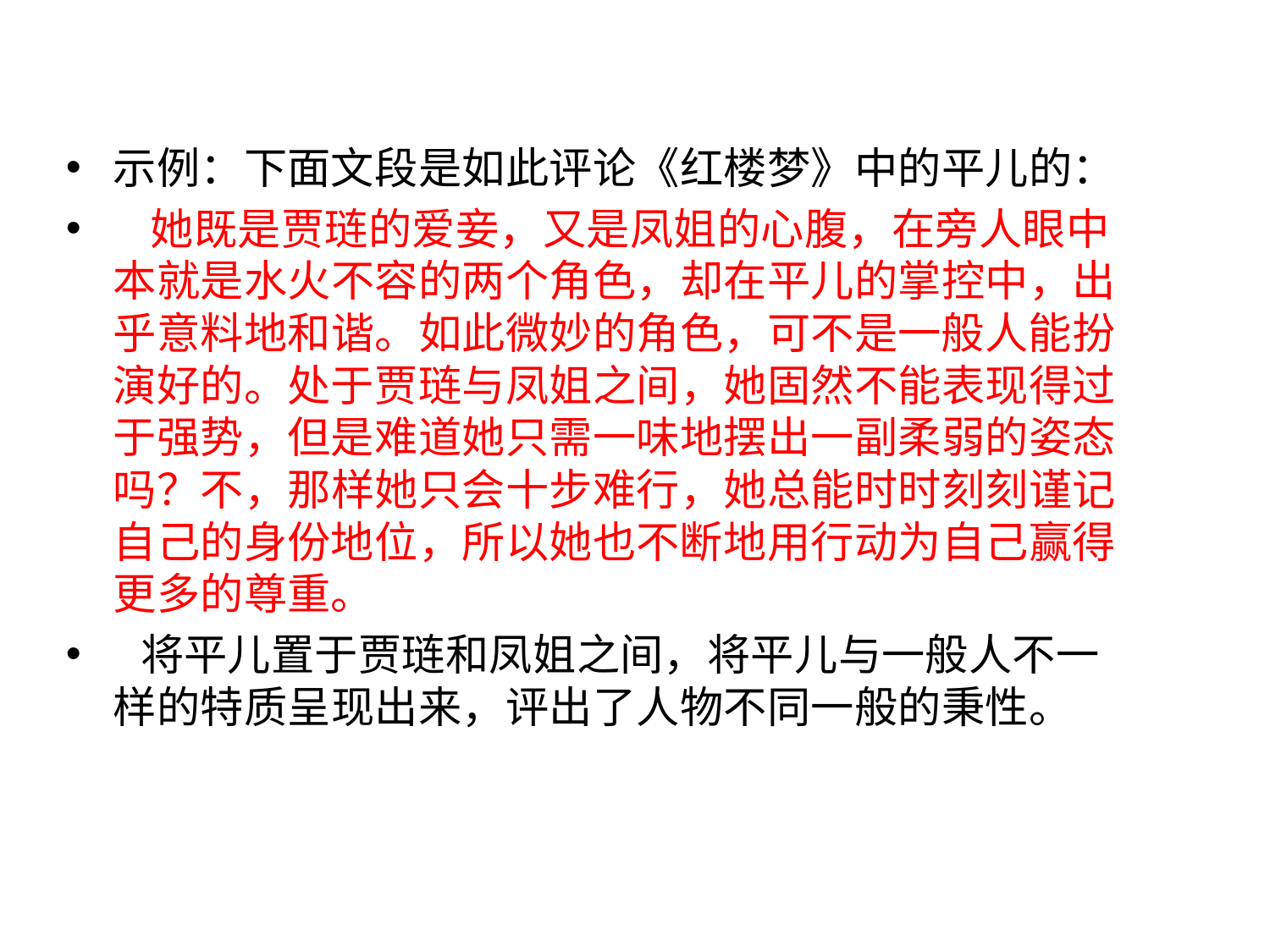

示例：下面文段是如此评论《红楼梦》中的平儿的：
   她既是贾琏的爱妾，又是凤姐的心腹，在旁人眼中本就是水火不容的两个角色，却在平儿的掌控中，出乎意料地和谐。如此微妙的角色，可不是一般人能扮演好的。处于贾琏与凤姐之间，她固然不能表现得过于强势，但是难道她只需一味地摆出一副柔弱的姿态吗？不，那样她只会十步难行，她总能时时刻刻谨记自己的身份地位，所以她也不断地用行动为自己赢得更多的尊重。
  将平儿置于贾琏和凤姐之间，将平儿与一般人不一样的特质呈现出来，评出了人物不同一般的秉性。